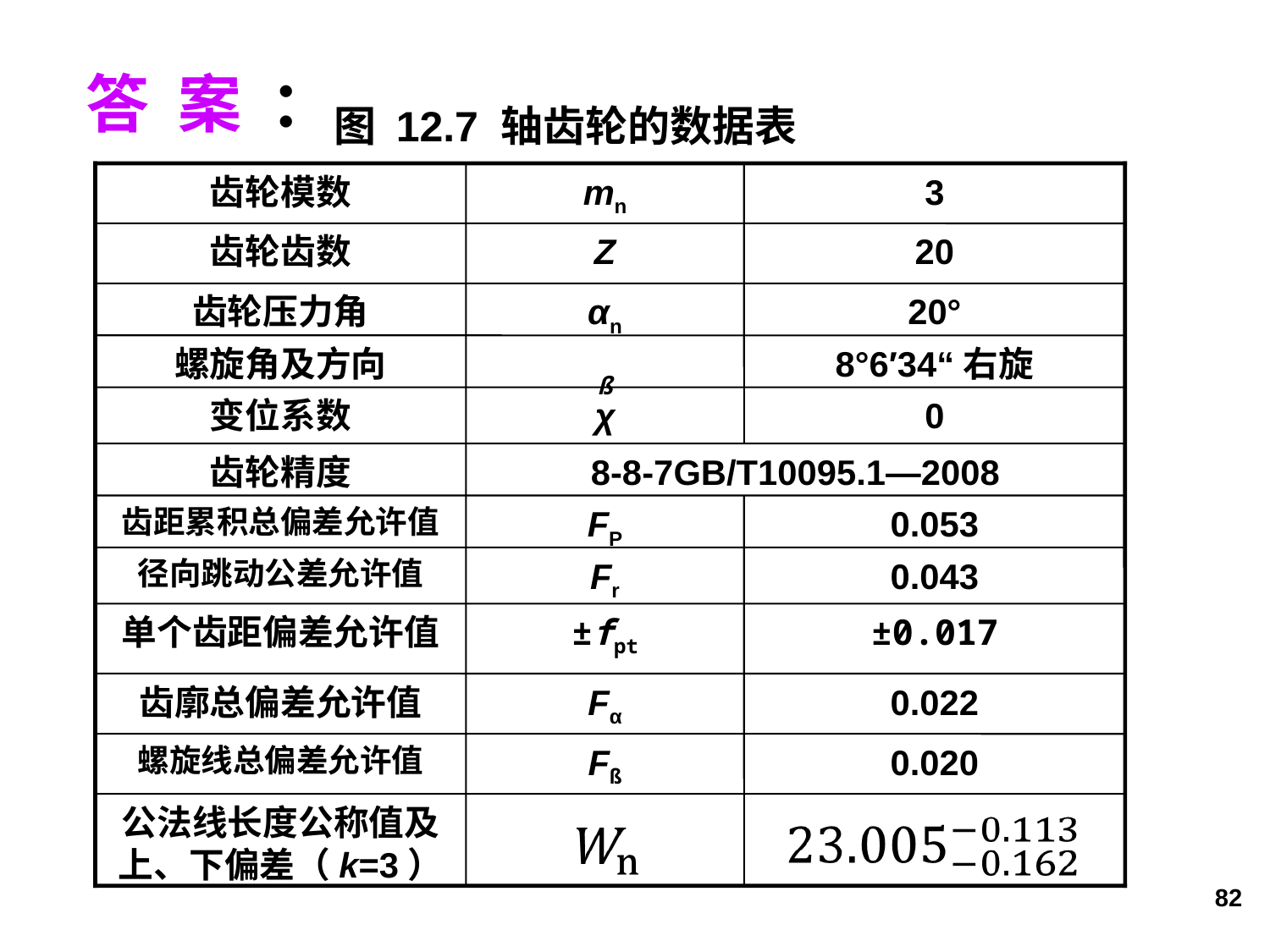

答  案  ：
图 12.7 轴齿轮的数据表
齿轮模数

mn

3

齿轮齿数

Z
20
齿轮压力角

αn
20°
螺旋角及方向

ß
8°6′34“右旋
变位系数

χ
0
齿轮精度

8-8-7GB/T10095.1—2008
齿距累积总偏差允许值

FP
0.053

径向跳动公差允许值

Fr
0.043
单个齿距偏差允许值

±fpt
±0.017
齿廓总偏差允许值

Fα
0.022
螺旋线总偏差允许值

Fß
0.020
公法线长度公称值及上、下偏差（k=3）

82